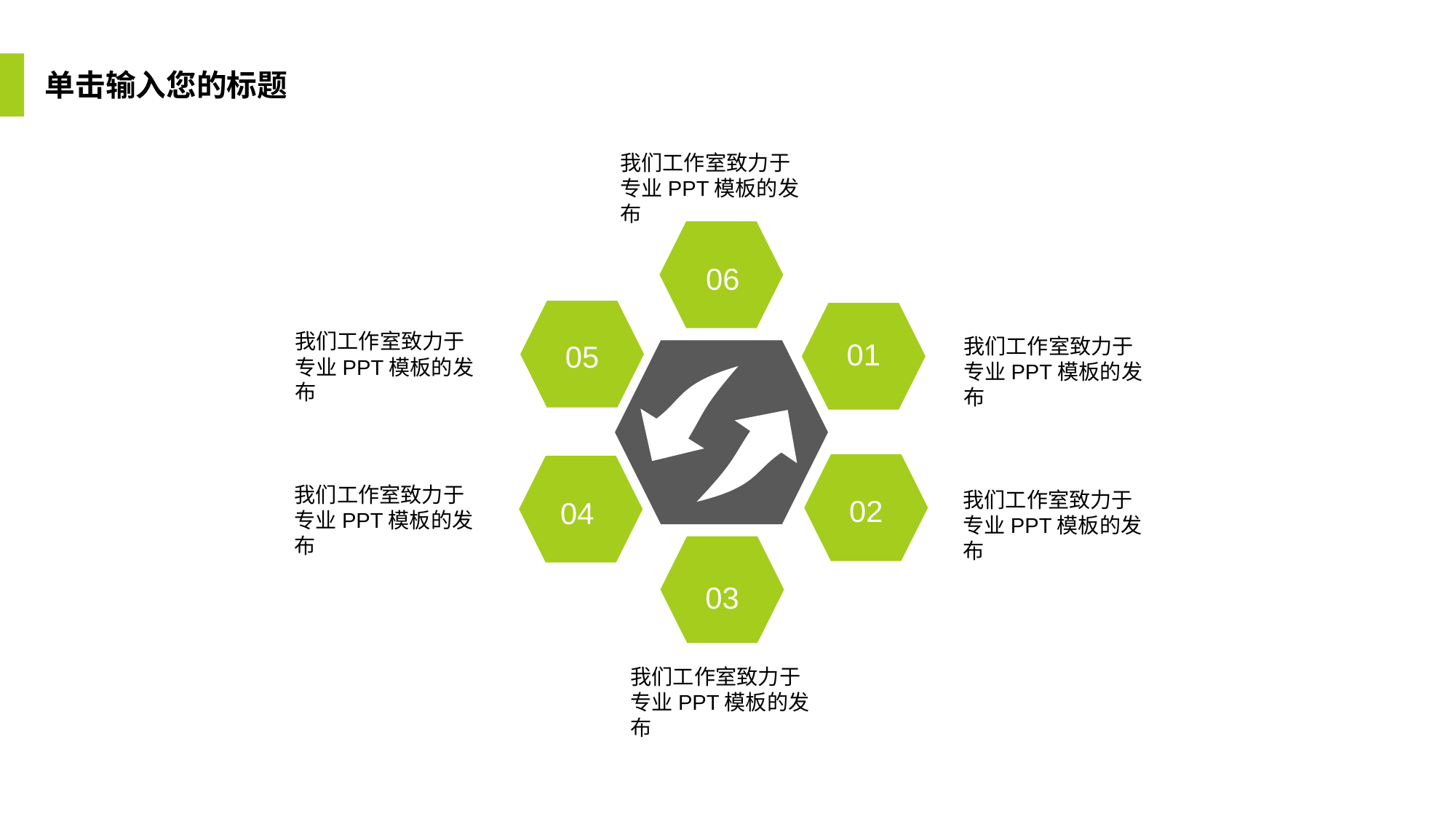

单击输入您的标题
我们工作室致力于专业PPT模板的发布

06
01
05

02
04
03
我们工作室致力于专业PPT模板的发布
我们工作室致力于专业PPT模板的发布
我们工作室致力于专业PPT模板的发布
我们工作室致力于专业PPT模板的发布
我们工作室致力于专业PPT模板的发布